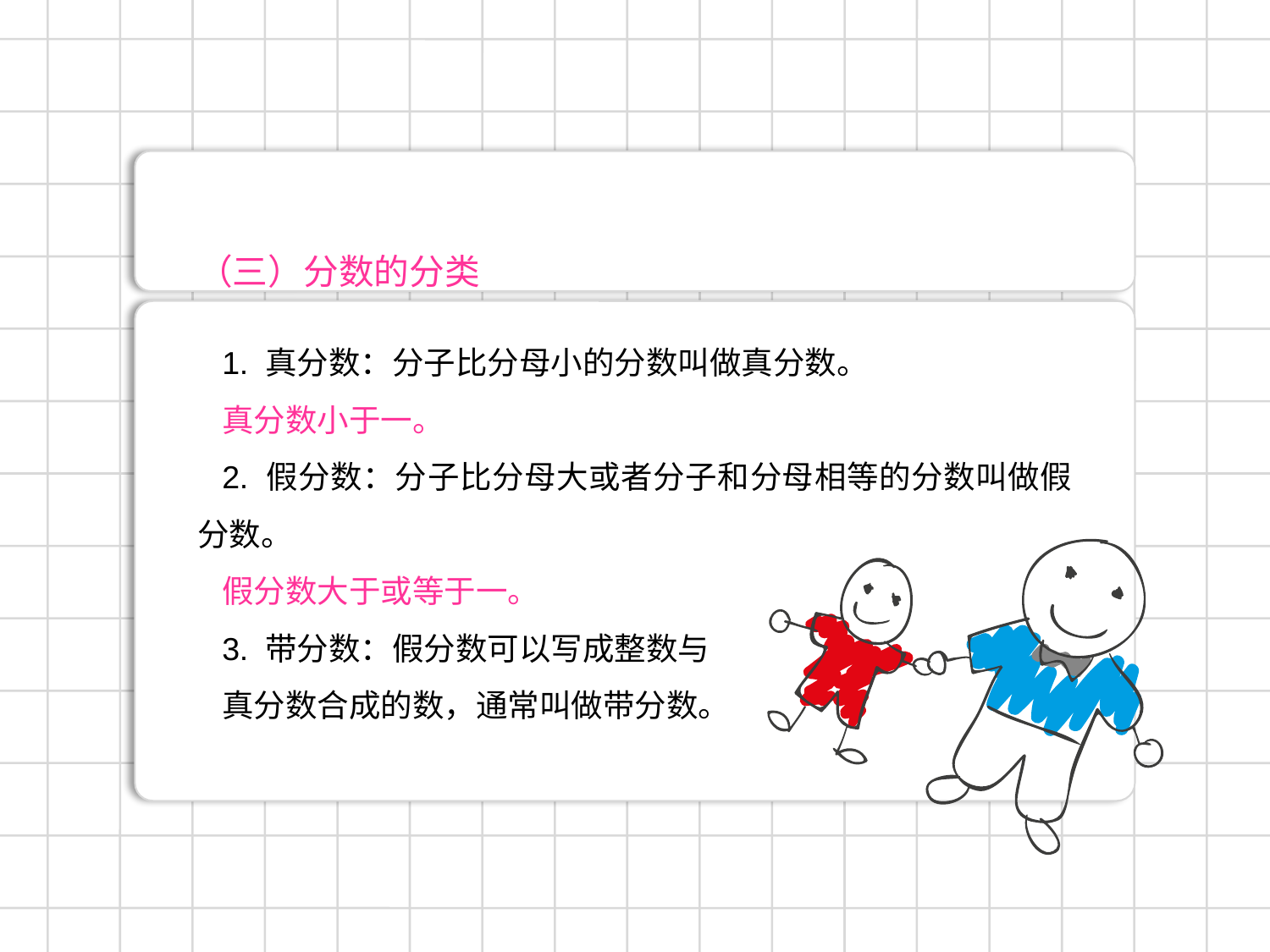

（三）分数的分类
1. 真分数：分子比分母小的分数叫做真分数。
真分数小于一。
2. 假分数：分子比分母大或者分子和分母相等的分数叫做假分数。
假分数大于或等于一。
3. 带分数：假分数可以写成整数与
真分数合成的数，通常叫做带分数。